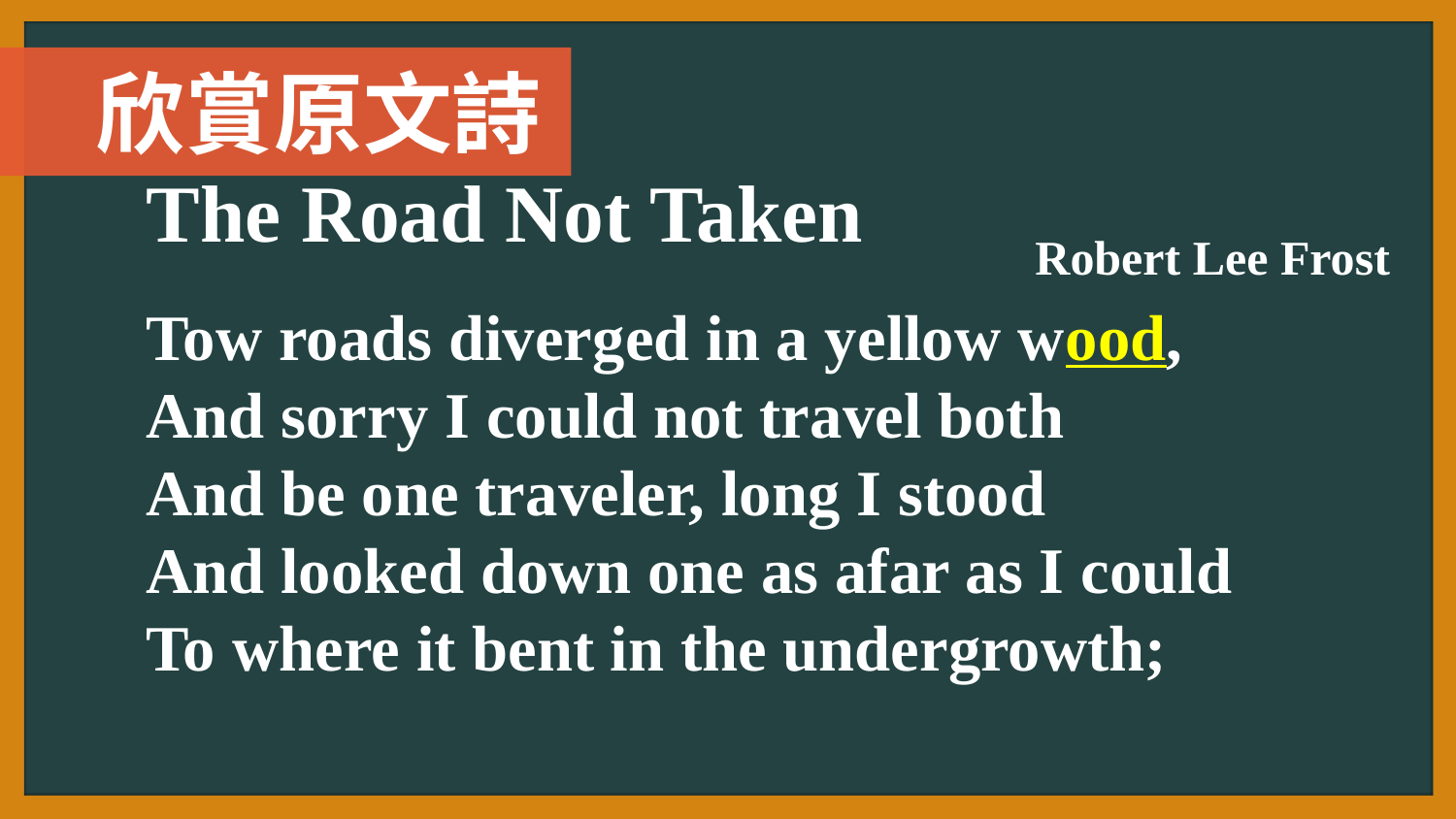

欣賞原文詩
The Road Not Taken
Robert Lee Frost
Tow roads diverged in a yellow wood,
And sorry I could not travel both
And be one traveler, long I stood
And looked down one as afar as I could
To where it bent in the undergrowth;